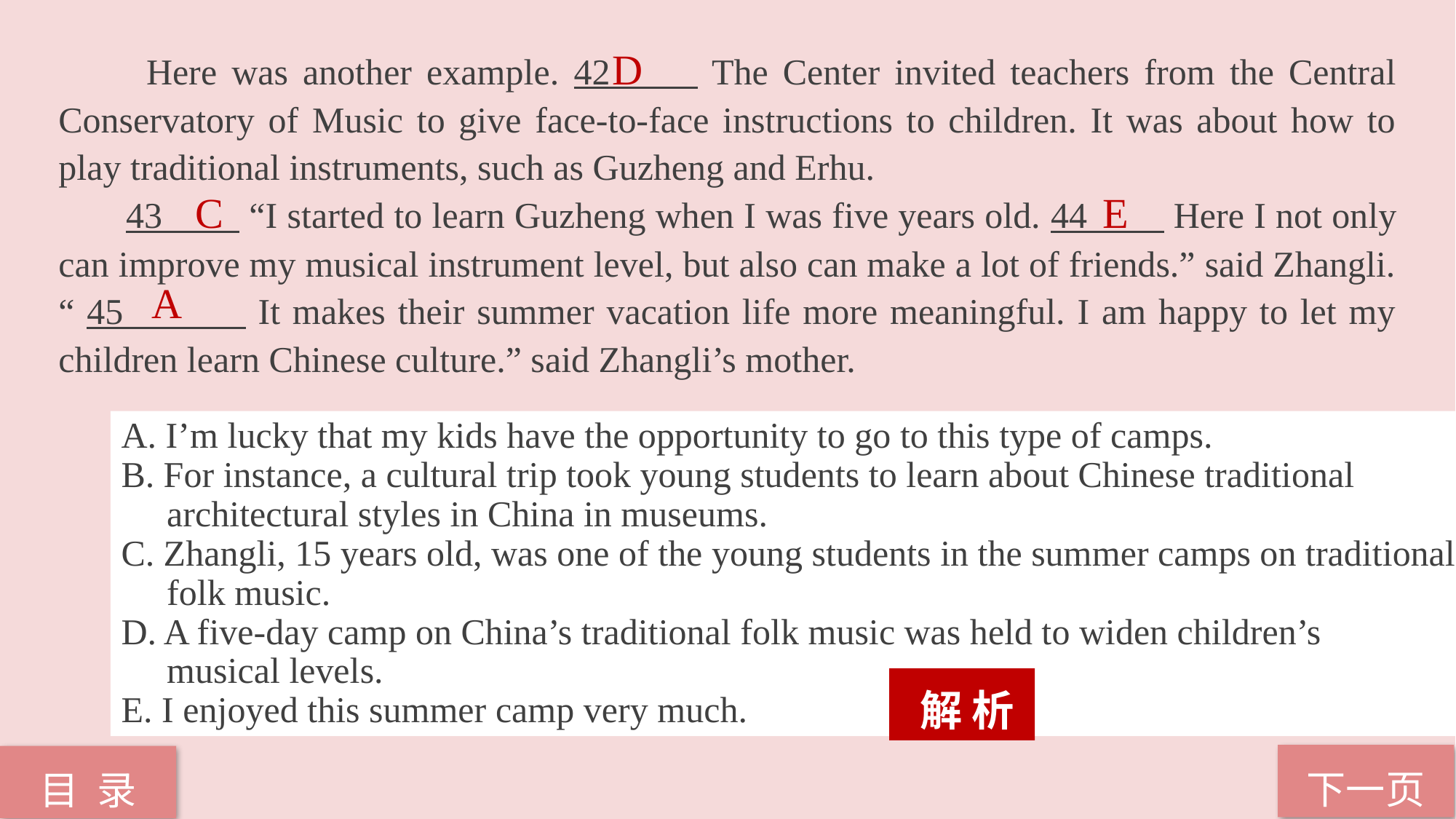

D
      Here was another example. 42       The Center invited teachers from the Central Conservatory of Music to give face-to-face instructions to children. It was about how to play traditional instruments, such as Guzheng and Erhu.
       43         “I started to learn Guzheng when I was five years old. 44         Here I not only can improve my musical instrument level, but also can make a lot of friends.” said Zhangli. “ 45           It makes their summer vacation life more meaningful. I am happy to let my children learn Chinese culture.” said Zhangli’s mother.
  C
 E
  A
A. I’m lucky that my kids have the opportunity to go to this type of camps.
B. For instance, a cultural trip took young students to learn about Chinese traditional
     architectural styles in China in museums.
C. Zhangli, 15 years old, was one of the young students in the summer camps on traditional
     folk music.
D. A five-day camp on China’s traditional folk music was held to widen children’s
     musical levels.
E. I enjoyed this summer camp very much.
 解 析